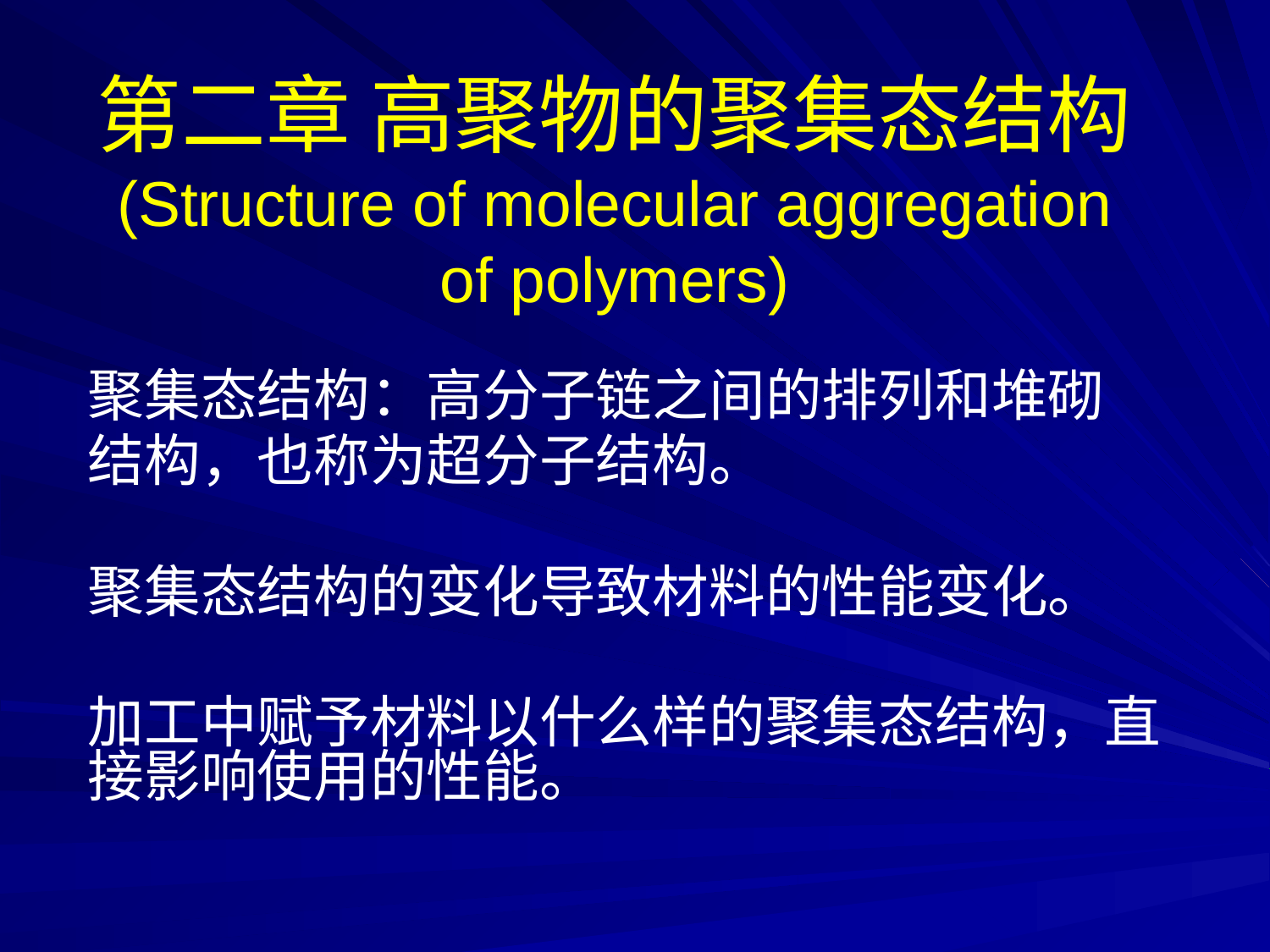

# 第二章 高聚物的聚集态结构 (Structure of molecular aggregation of polymers)
聚集态结构：高分子链之间的排列和堆砌
结构，也称为超分子结构。

聚集态结构的变化导致材料的性能变化。

加工中赋予材料以什么样的聚集态结构，直接影响使用的性能。